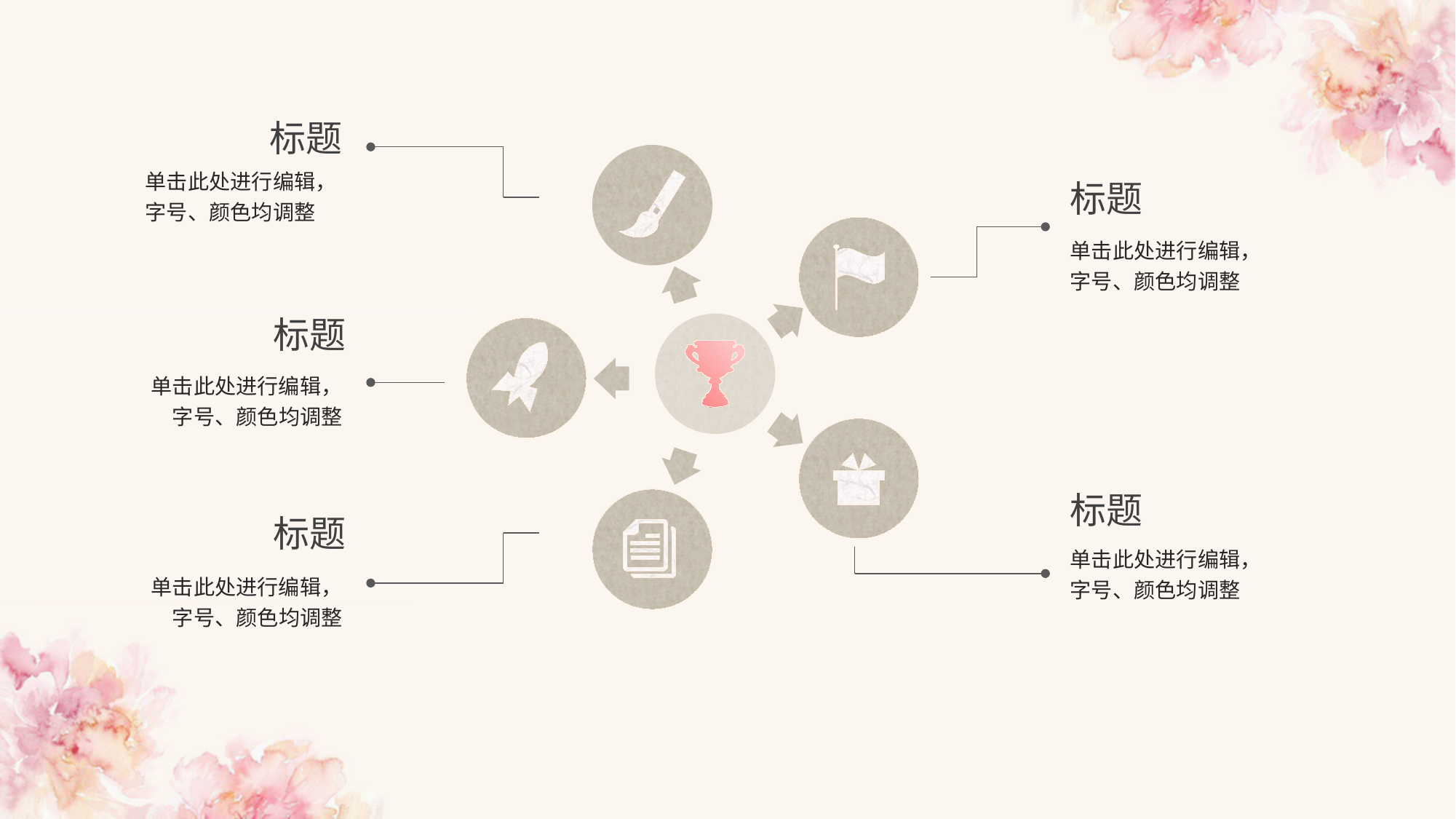

标题

单击此处进行编辑，字号、颜色均调整
标题

单击此处进行编辑，字号、颜色均调整

标题

单击此处进行编辑，字号、颜色均调整

标题

标题
单击此处进行编辑，字号、颜色均调整
单击此处进行编辑，字号、颜色均调整